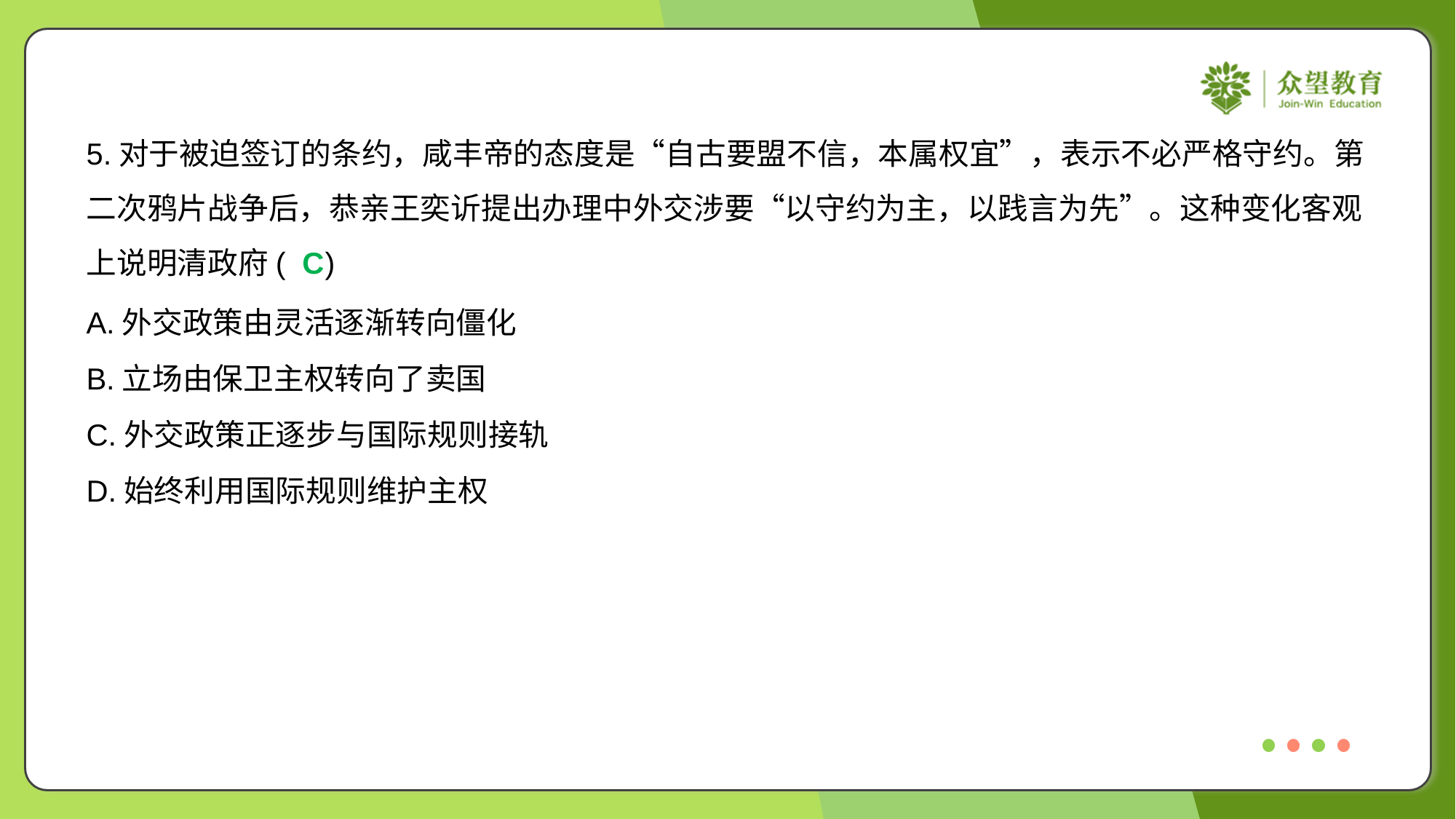

5.对于被迫签订的条约，咸丰帝的态度是“自古要盟不信，本属权宜”，表示不必严格守约。第
二次鸦片战争后，恭亲王奕䜣提出办理中外交涉要“以守约为主，以践言为先”。这种变化客观
上说明清政府(     )
C
A.外交政策由灵活逐渐转向僵化
B.立场由保卫主权转向了卖国
C.外交政策正逐步与国际规则接轨
D.始终利用国际规则维护主权